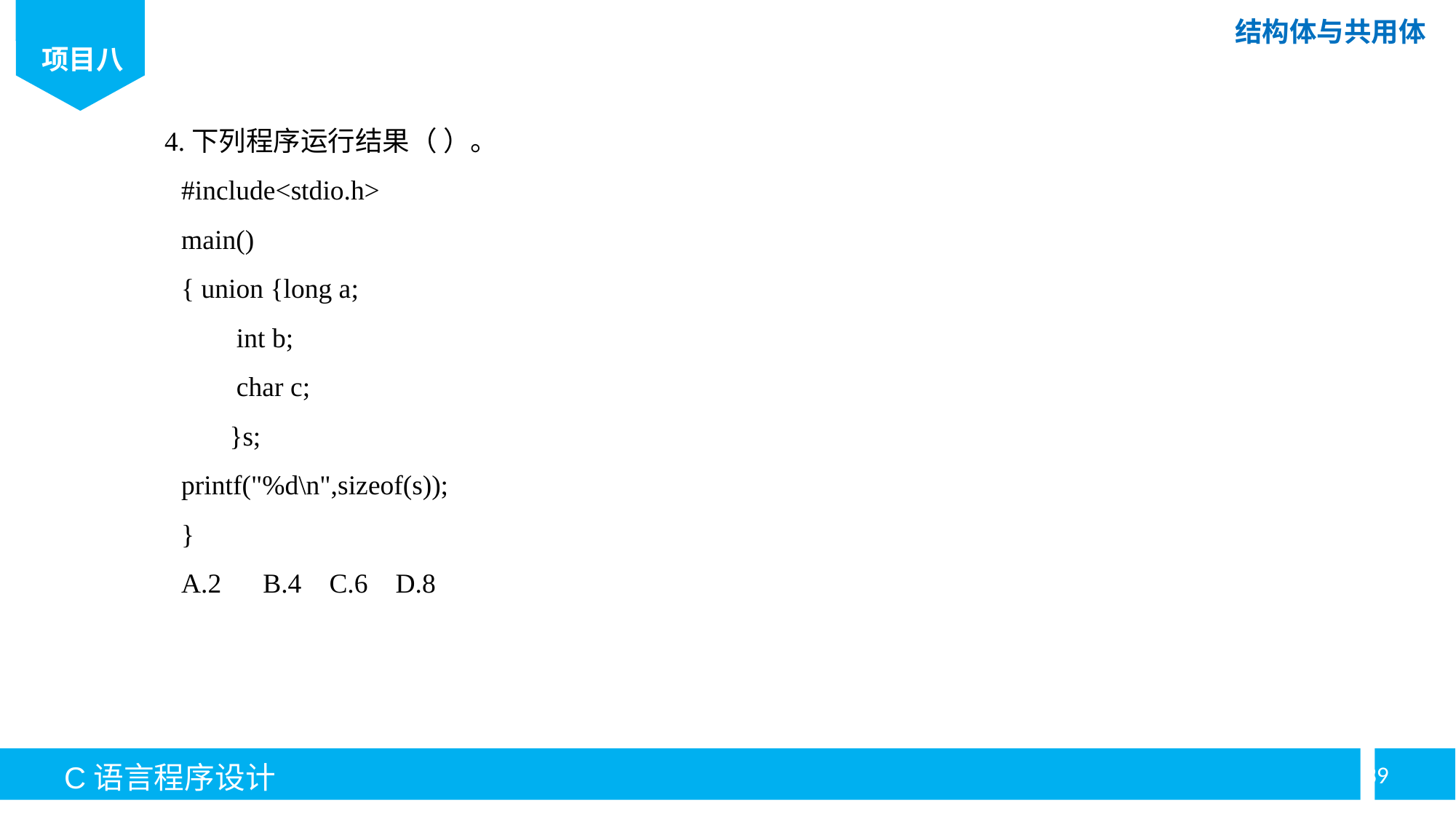

4.下列程序运行结果（ ）。
#include<stdio.h>
main()
{ union {long a;
        int b;
        char c;
       }s;
printf("%d\n",sizeof(s));
}
A.2      B.4    C.6    D.8